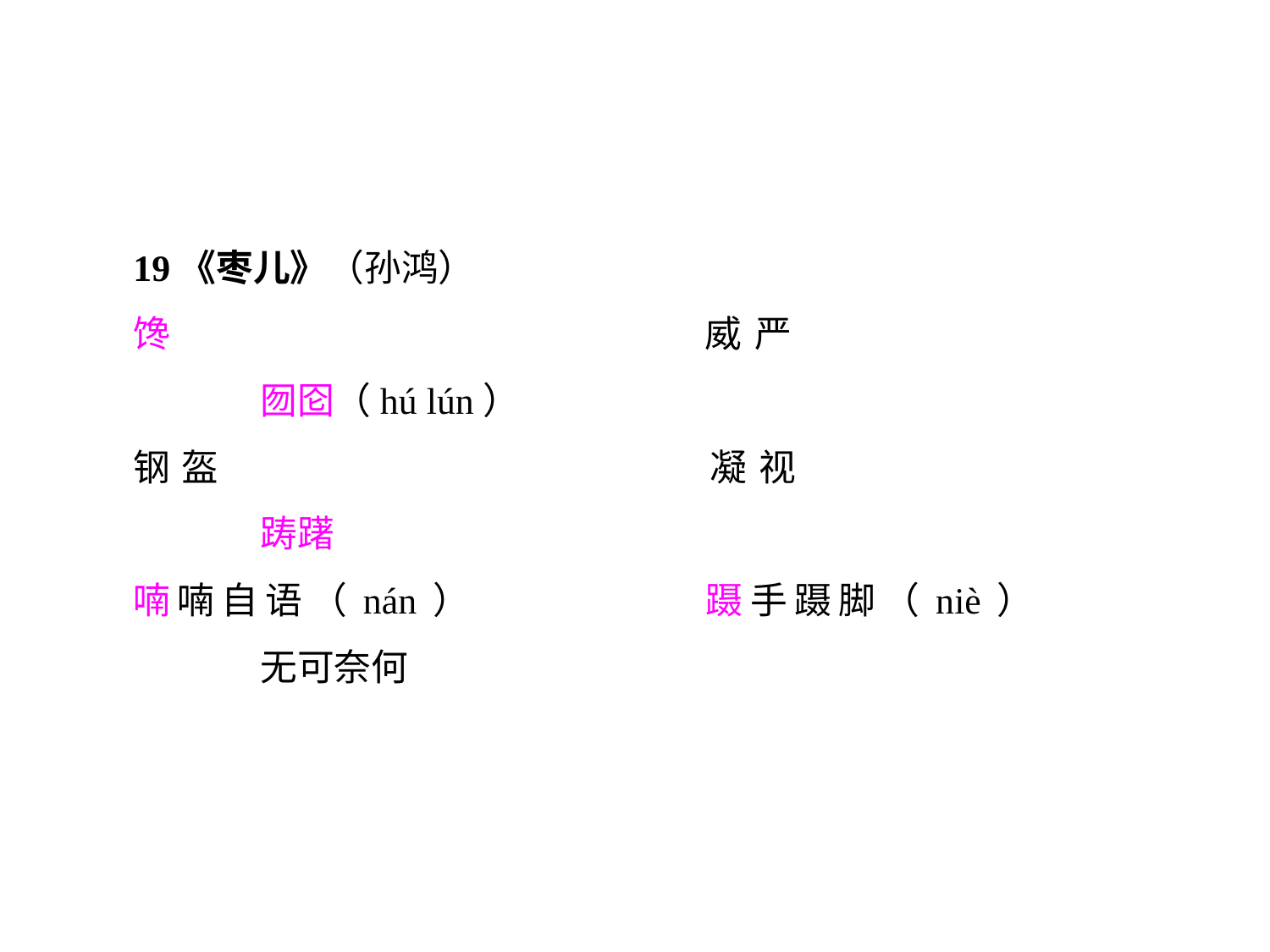

19《枣儿》（孙鸿）
馋				威严				囫囵（hú lún）
钢盔				凝视				踌躇
喃喃自语（nán）		蹑手蹑脚（niè）		无可奈何